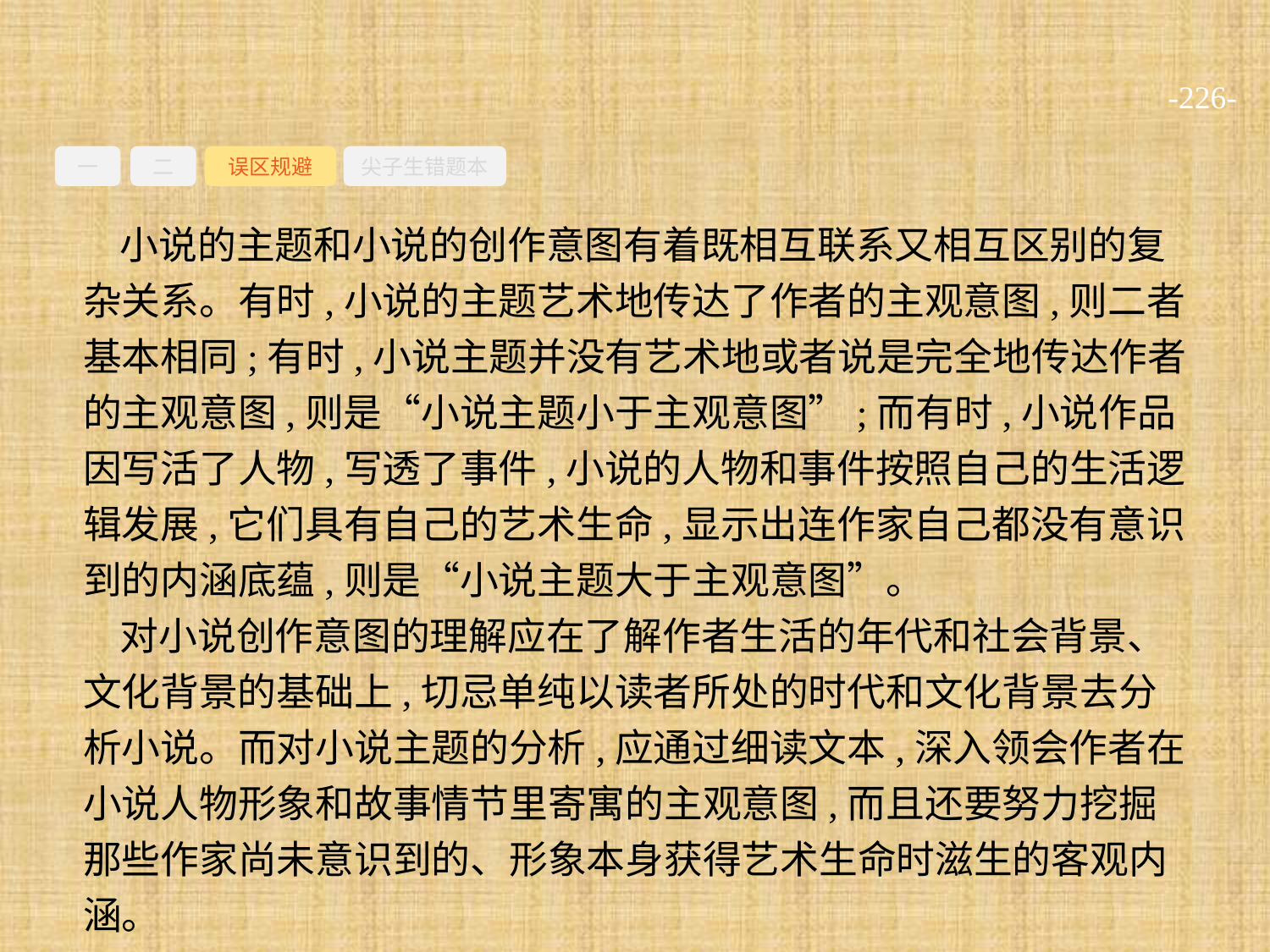

-226-
一
二
误区规避
尖子生错题本
小说的主题和小说的创作意图有着既相互联系又相互区别的复杂关系。有时,小说的主题艺术地传达了作者的主观意图,则二者基本相同;有时,小说主题并没有艺术地或者说是完全地传达作者的主观意图,则是“小说主题小于主观意图”;而有时,小说作品因写活了人物,写透了事件,小说的人物和事件按照自己的生活逻辑发展,它们具有自己的艺术生命,显示出连作家自己都没有意识到的内涵底蕴,则是“小说主题大于主观意图”。
对小说创作意图的理解应在了解作者生活的年代和社会背景、文化背景的基础上,切忌单纯以读者所处的时代和文化背景去分析小说。而对小说主题的分析,应通过细读文本,深入领会作者在小说人物形象和故事情节里寄寓的主观意图,而且还要努力挖掘那些作家尚未意识到的、形象本身获得艺术生命时滋生的客观内涵。